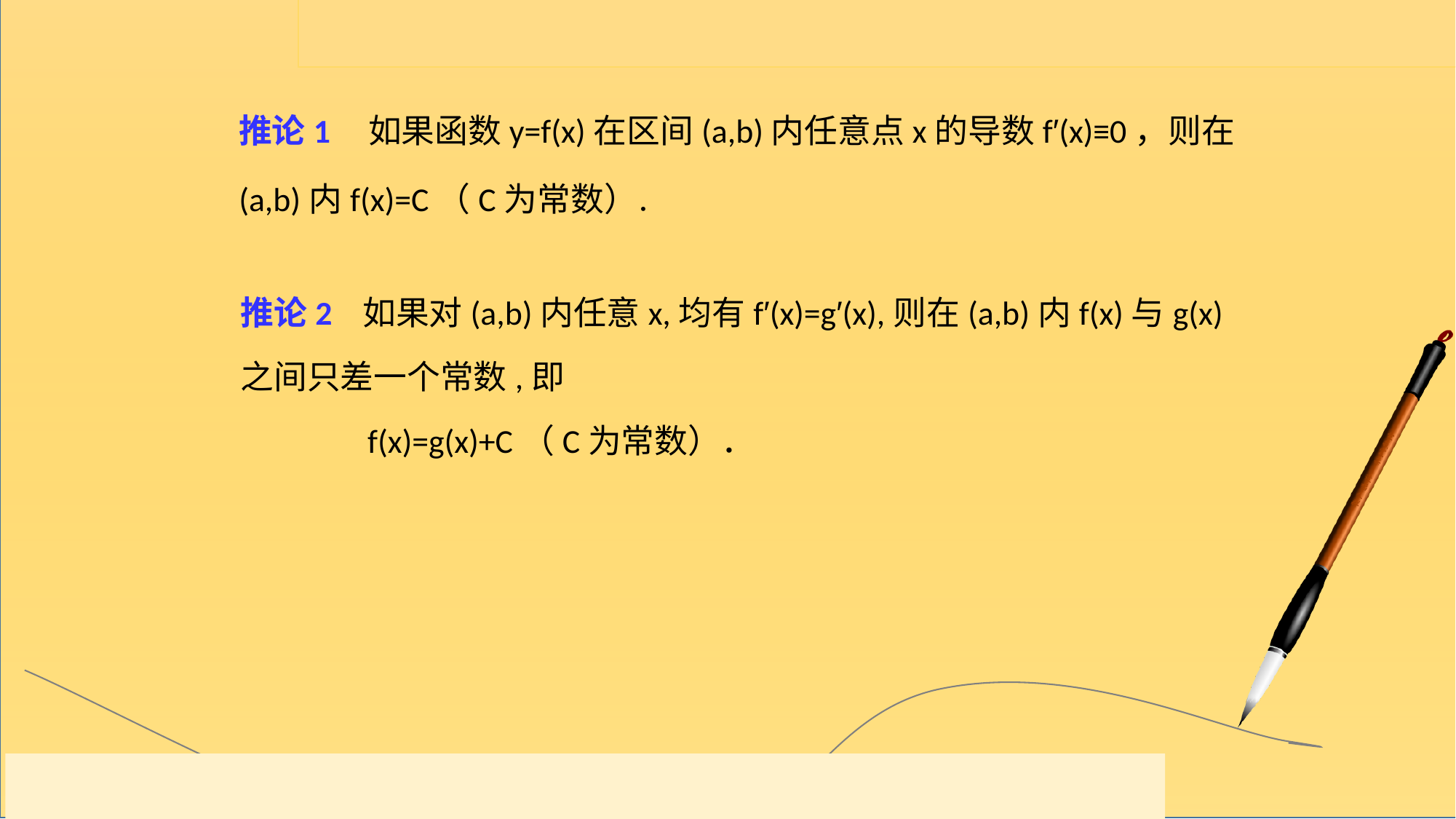

推论1    如果函数y=f(x)在区间(a,b)内任意点x的导数f′(x)≡0，则在(a,b)内f(x)=C（C为常数）．
推论2   如果对(a,b)内任意x,均有f′(x)=g′(x),则在(a,b)内f(x)与g(x)之间只差一个常数,即
                 f(x)=g(x)+C（C为常数）．